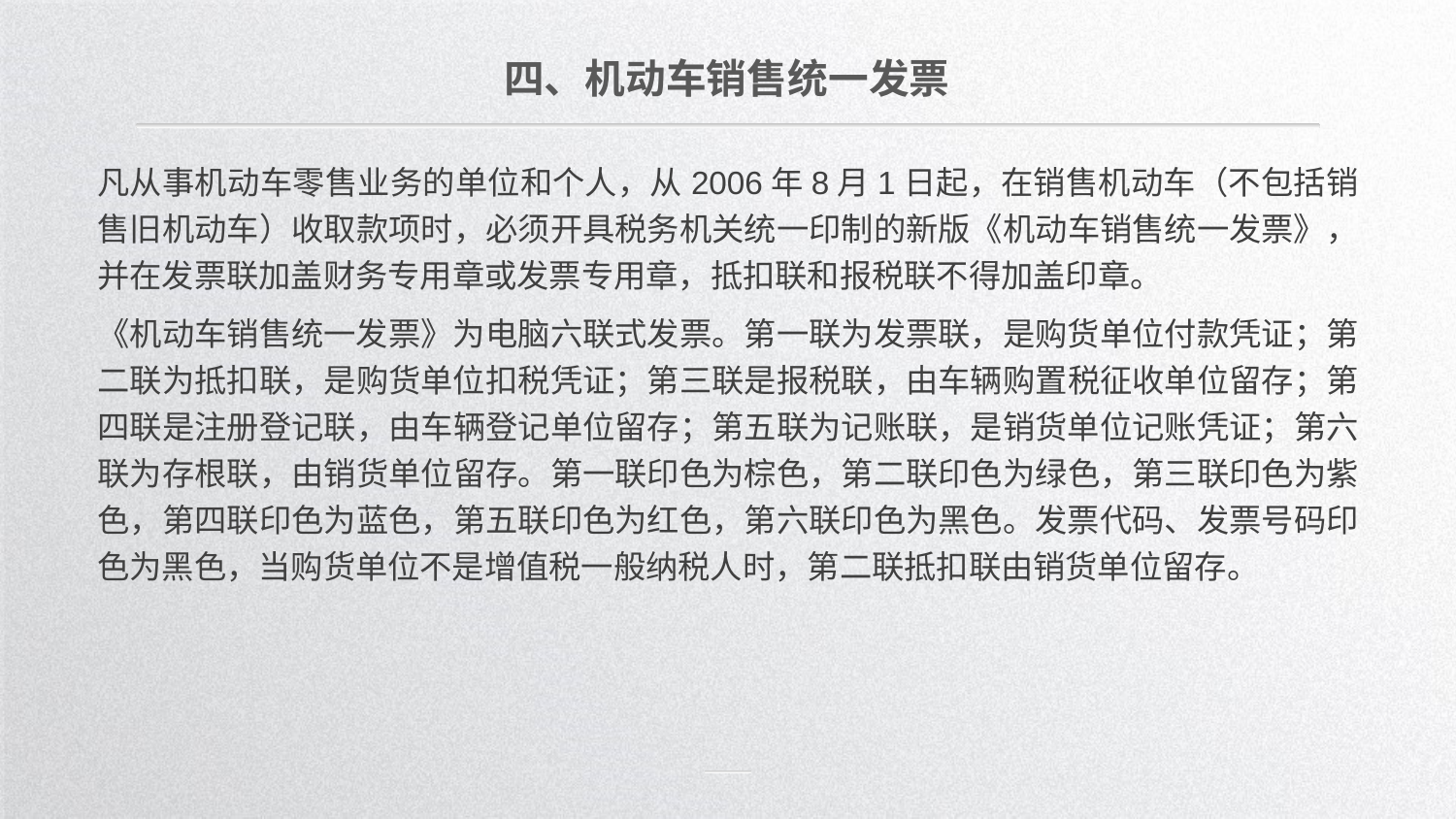

四、机动车销售统一发票
凡从事机动车零售业务的单位和个人，从2006年8月1日起，在销售机动车（不包括销售旧机动车）收取款项时，必须开具税务机关统一印制的新版《机动车销售统一发票》，并在发票联加盖财务专用章或发票专用章，抵扣联和报税联不得加盖印章。
《机动车销售统一发票》为电脑六联式发票。第一联为发票联，是购货单位付款凭证；第二联为抵扣联，是购货单位扣税凭证；第三联是报税联，由车辆购置税征收单位留存；第四联是注册登记联，由车辆登记单位留存；第五联为记账联，是销货单位记账凭证；第六联为存根联，由销货单位留存。第一联印色为棕色，第二联印色为绿色，第三联印色为紫色，第四联印色为蓝色，第五联印色为红色，第六联印色为黑色。发票代码、发票号码印色为黑色，当购货单位不是增值税一般纳税人时，第二联抵扣联由销货单位留存。